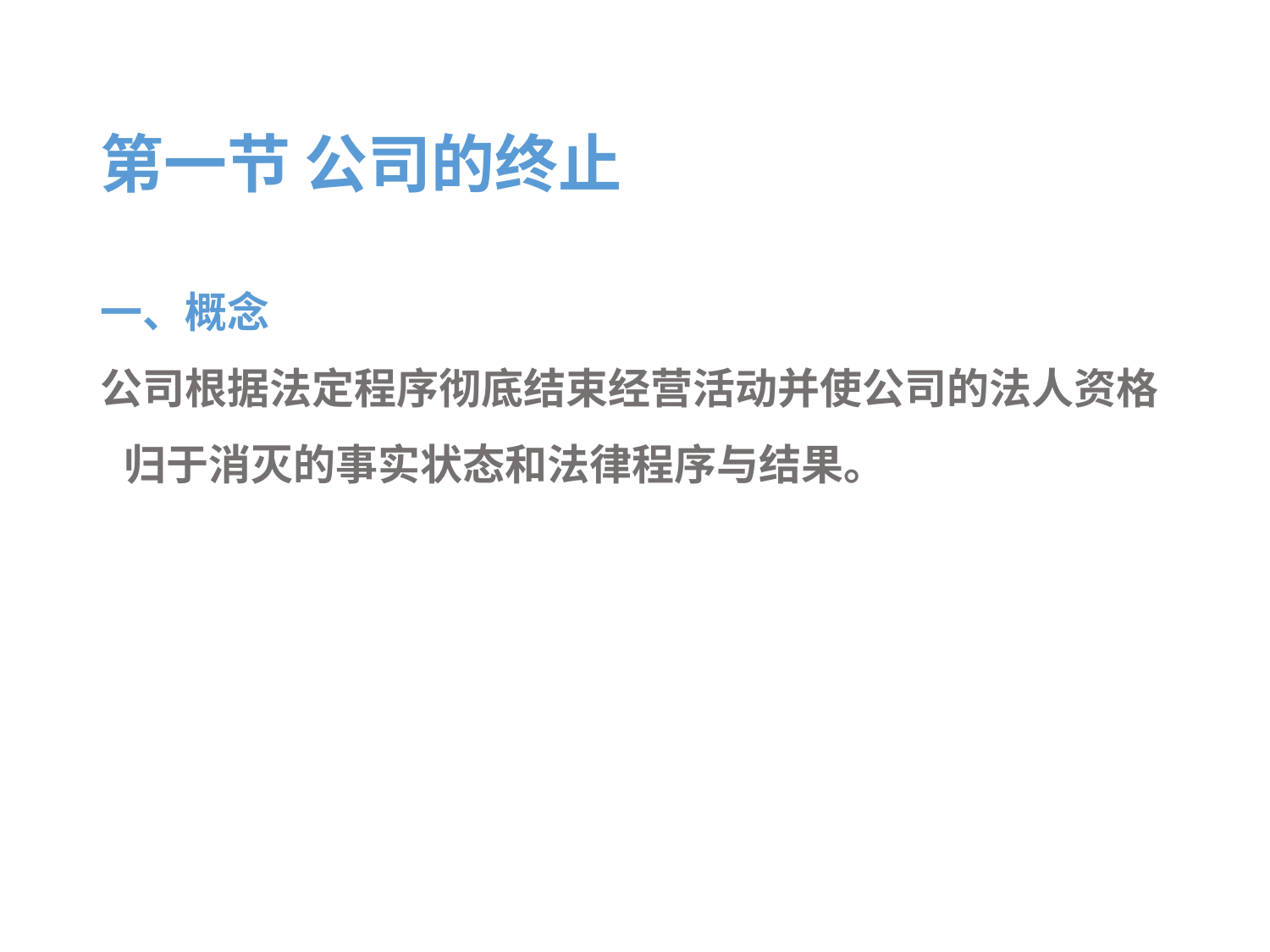

# 第一节 公司的终止
一、概念
公司根据法定程序彻底结束经营活动并使公司的法人资格归于消灭的事实状态和法律程序与结果。